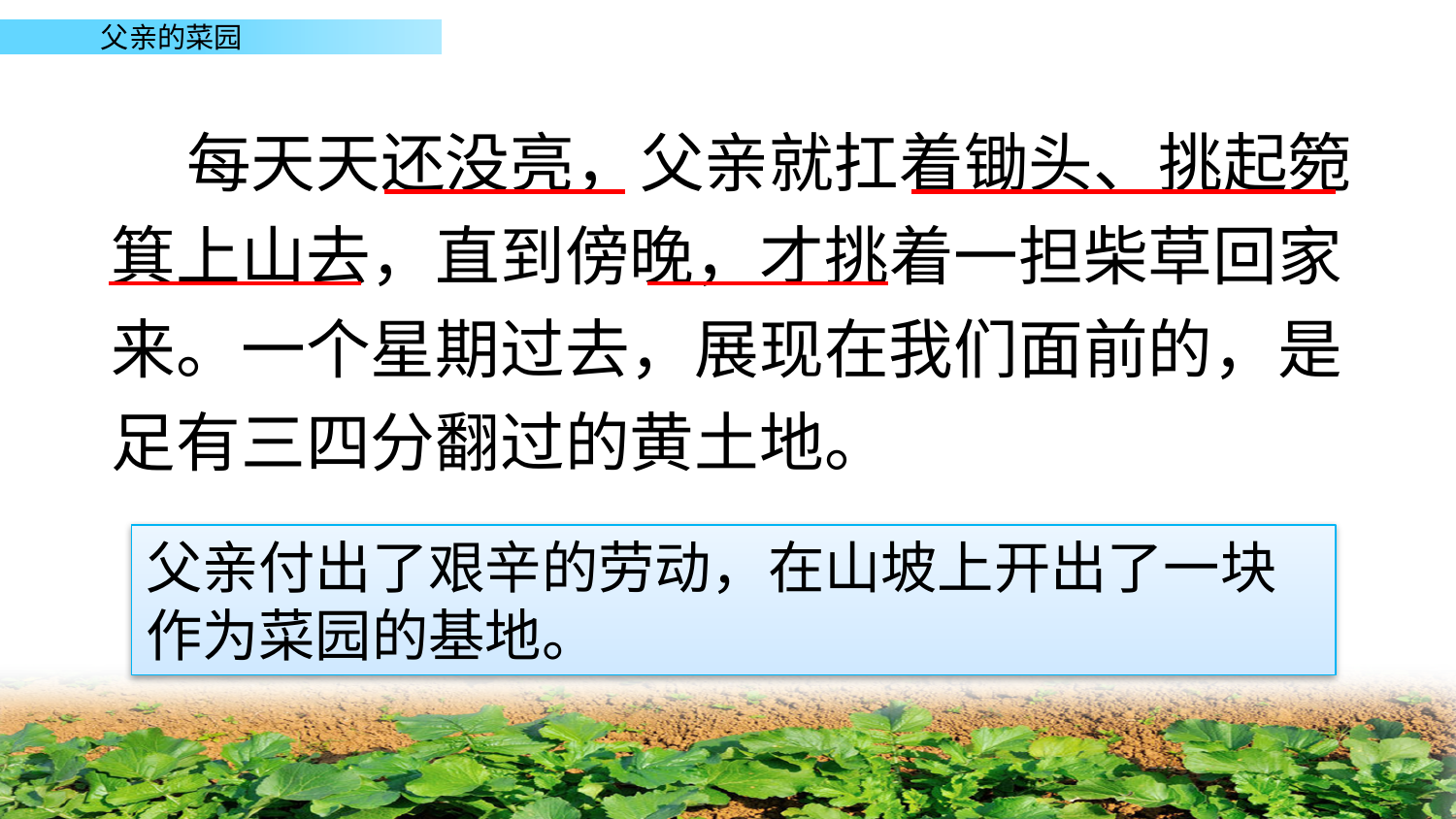

每天天还没亮，父亲就扛着锄头、挑起箢箕上山去，直到傍晚，才挑着一担柴草回家来。一个星期过去，展现在我们面前的，是足有三四分翻过的黄土地。
父亲付出了艰辛的劳动，在山坡上开出了一块作为菜园的基地。